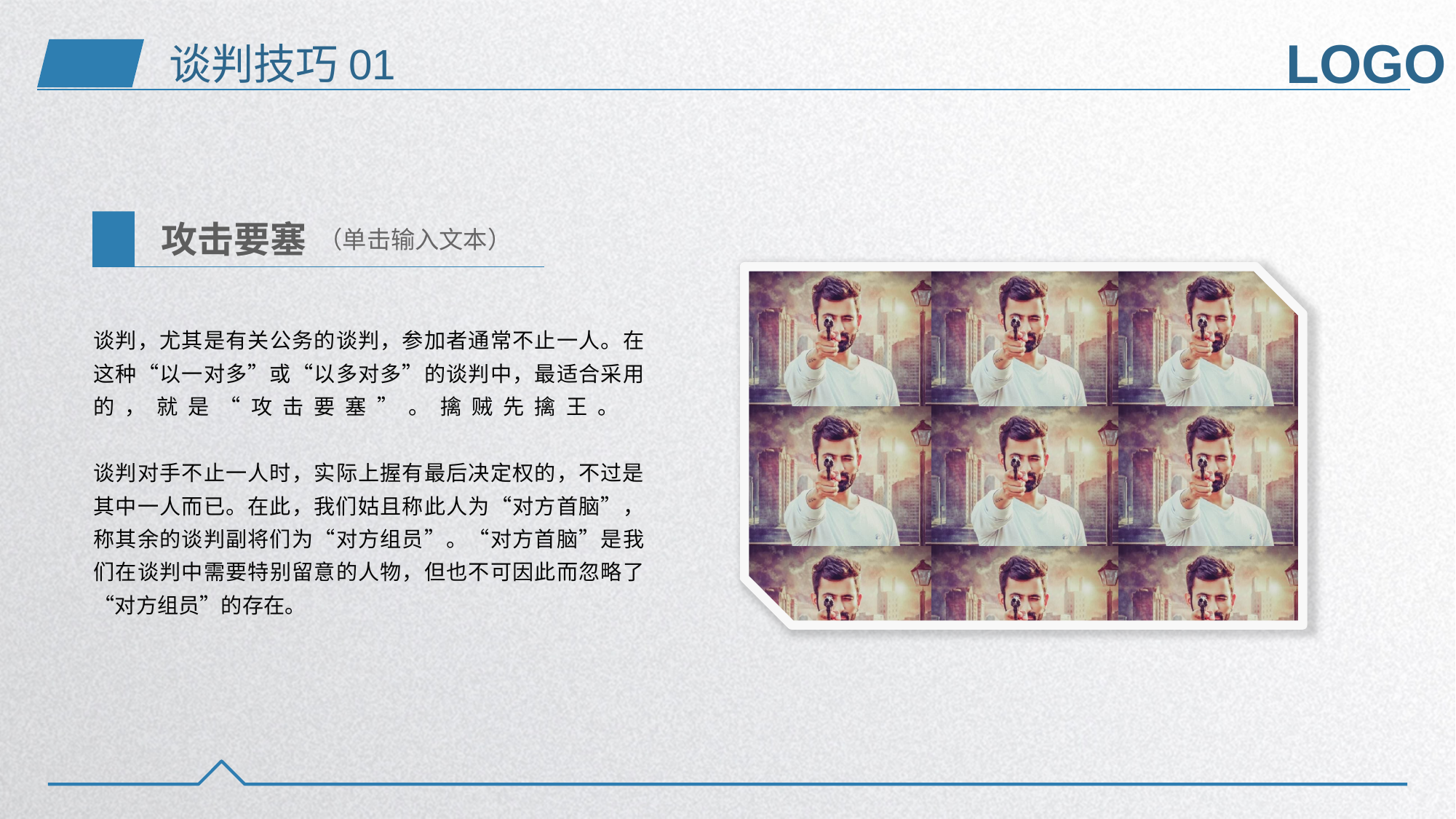

谈判技巧01

攻击要塞
（单击输入文本）

谈判，尤其是有关公务的谈判，参加者通常不止一人。在这种“以一对多”或“以多对多”的谈判中，最适合采用的，就是“攻击要塞”。擒贼先擒王。
谈判对手不止一人时，实际上握有最后决定权的，不过是其中一人而已。在此，我们姑且称此人为“对方首脑”，称其余的谈判副将们为“对方组员”。“对方首脑”是我们在谈判中需要特别留意的人物，但也不可因此而忽略了“对方组员”的存在。